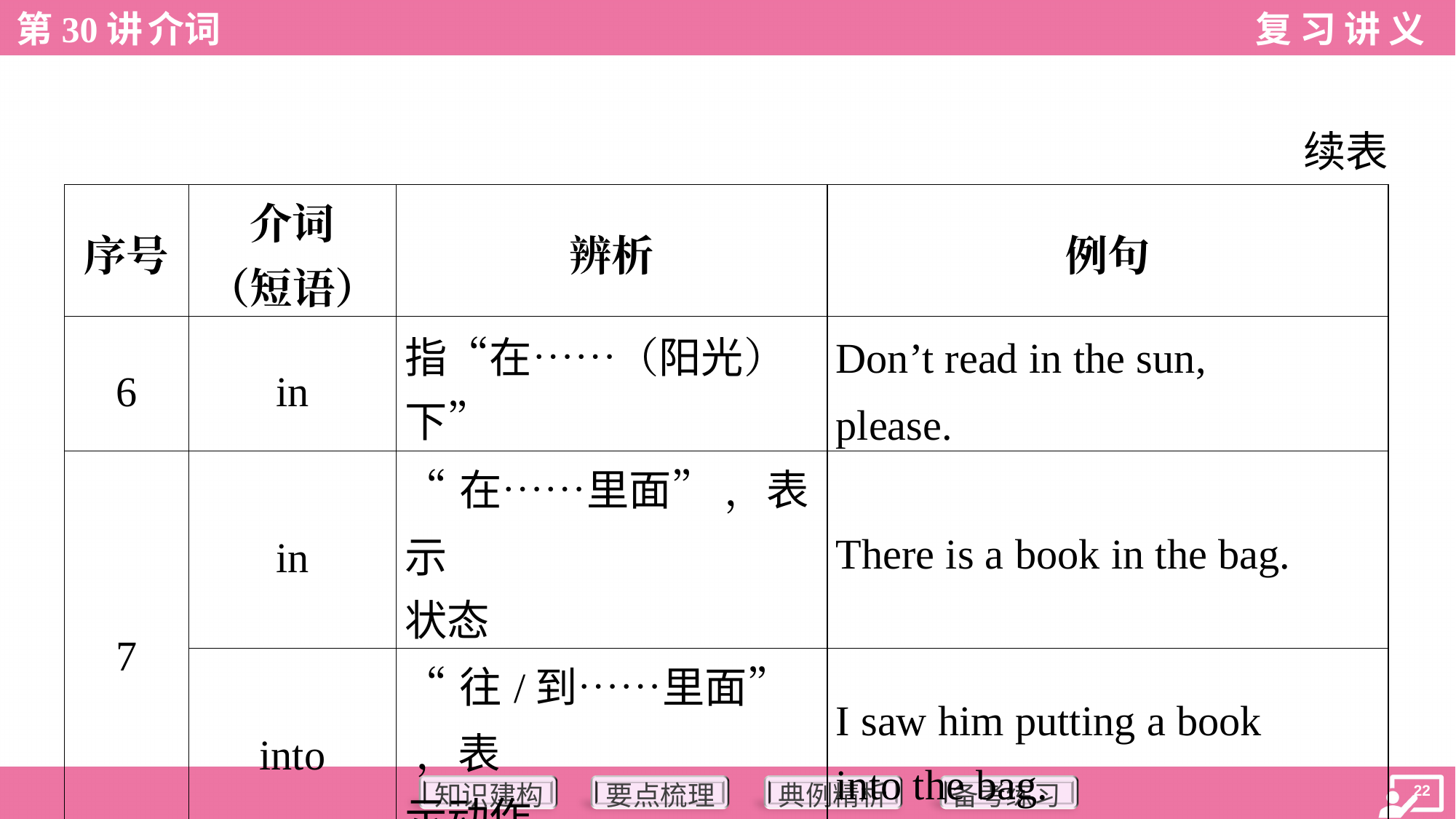

续表
| 序号 | 介词 （短语） | 辨析 | 例句 |
| --- | --- | --- | --- |
| 6 | in | 指“在……（阳光） 下” | Don’t read in the sun, please. |
| 7 | in | “在……里面” ，表示 状态 | There is a book in the bag. |
|  | into | “往/到……里面” ，表 示动作 | I saw him putting a book into the bag. |